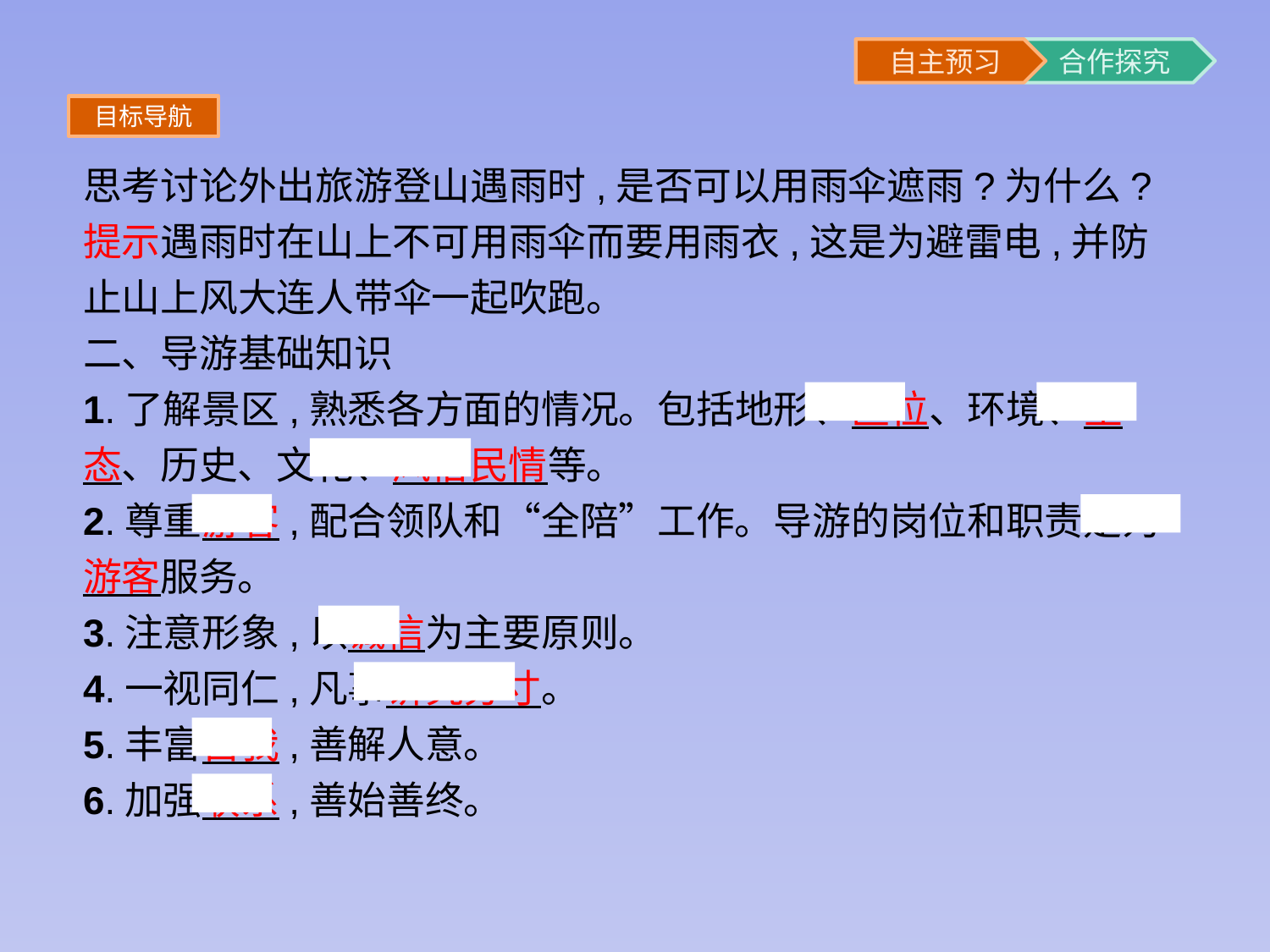

目标导航
思考讨论外出旅游登山遇雨时,是否可以用雨伞遮雨?为什么?
提示遇雨时在山上不可用雨伞而要用雨衣,这是为避雷电,并防止山上风大连人带伞一起吹跑。
二、导游基础知识
1.了解景区,熟悉各方面的情况。包括地形、区位、环境、生态、历史、文化、风俗民情等。
2.尊重游客,配合领队和“全陪”工作。导游的岗位和职责是为游客服务。
3.注意形象,以诚信为主要原则。
4.一视同仁,凡事讲究分寸。
5.丰富自我,善解人意。
6.加强联系,善始善终。